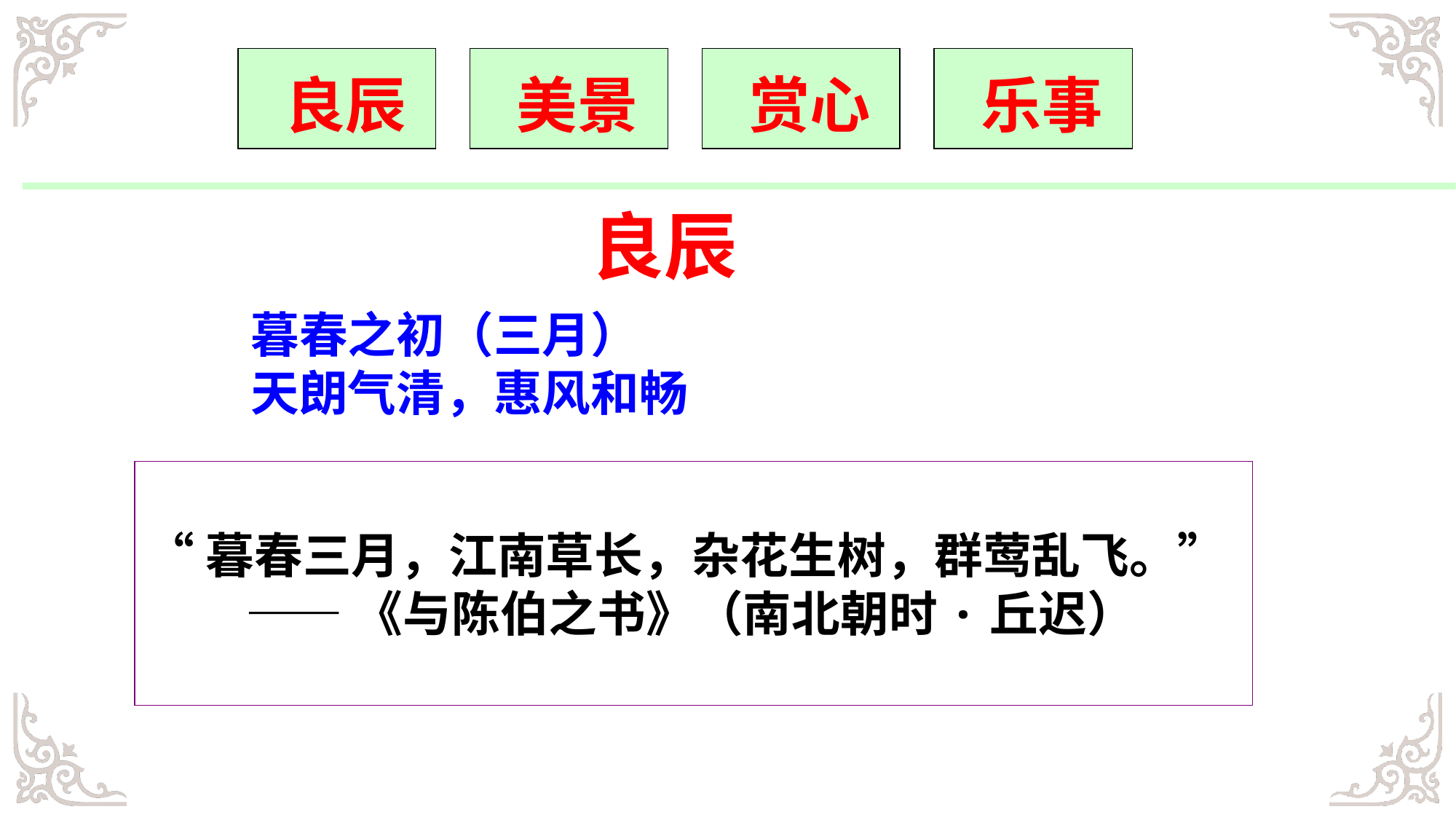

良辰
 美景
 赏心
 乐事

  良辰
暮春之初（三月）
天朗气清，惠风和畅

“暮春三月，江南草长，杂花生树，群莺乱飞。”
         ——《与陈伯之书》（南北朝时·丘迟）